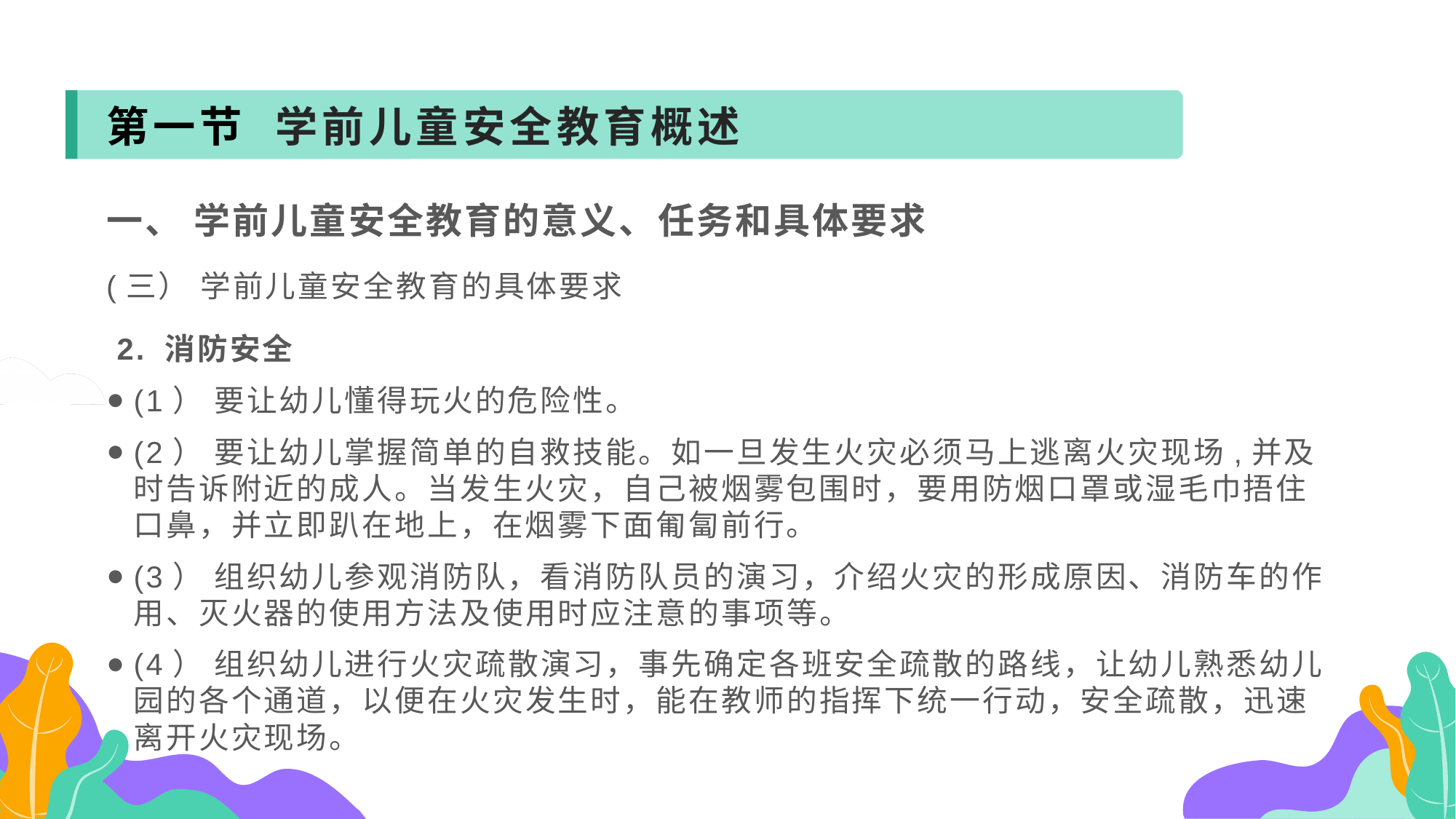

第一节  学前儿童安全教育概述
一、 学前儿童安全教育的意义、任务和具体要求
(三） 学前儿童安全教育的具体要求
 2. 消防安全
(1） 要让幼儿懂得玩火的危险性。
(2） 要让幼儿掌握简单的自救技能。如一旦发生火灾必须马上逃离火灾现场,并及时告诉附近的成人。当发生火灾，自己被烟雾包围时，要用防烟口罩或湿毛巾捂住口鼻，并立即趴在地上，在烟雾下面匍匐前行。
(3） 组织幼儿参观消防队，看消防队员的演习，介绍火灾的形成原因、消防车的作用、灭火器的使用方法及使用时应注意的事项等。
(4） 组织幼儿进行火灾疏散演习，事先确定各班安全疏散的路线，让幼儿熟悉幼儿园的各个通道，以便在火灾发生时，能在教师的指挥下统一行动，安全疏散，迅速离开火灾现场。